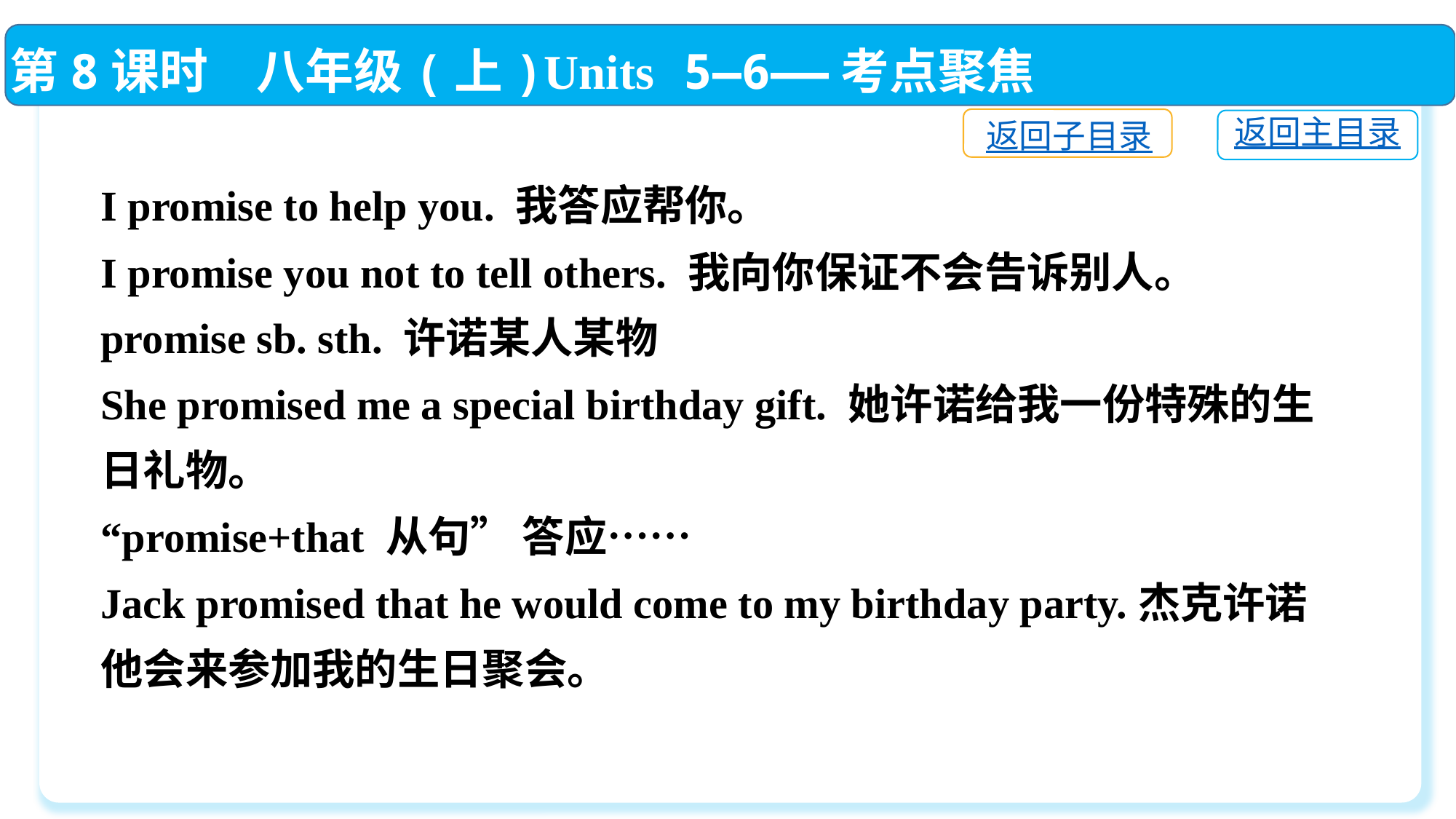

第8课时　八年级(上)Units 5—6——考点聚焦

返回子目录
返回主目录
I promise to help you. 我答应帮你。
I promise you not to tell others. 我向你保证不会告诉别人。
promise sb. sth. 许诺某人某物
She promised me a special birthday gift. 她许诺给我一份特殊的生日礼物。
“promise+that 从句” 答应……
Jack promised that he would come to my birthday party.杰克许诺他会来参加我的生日聚会。